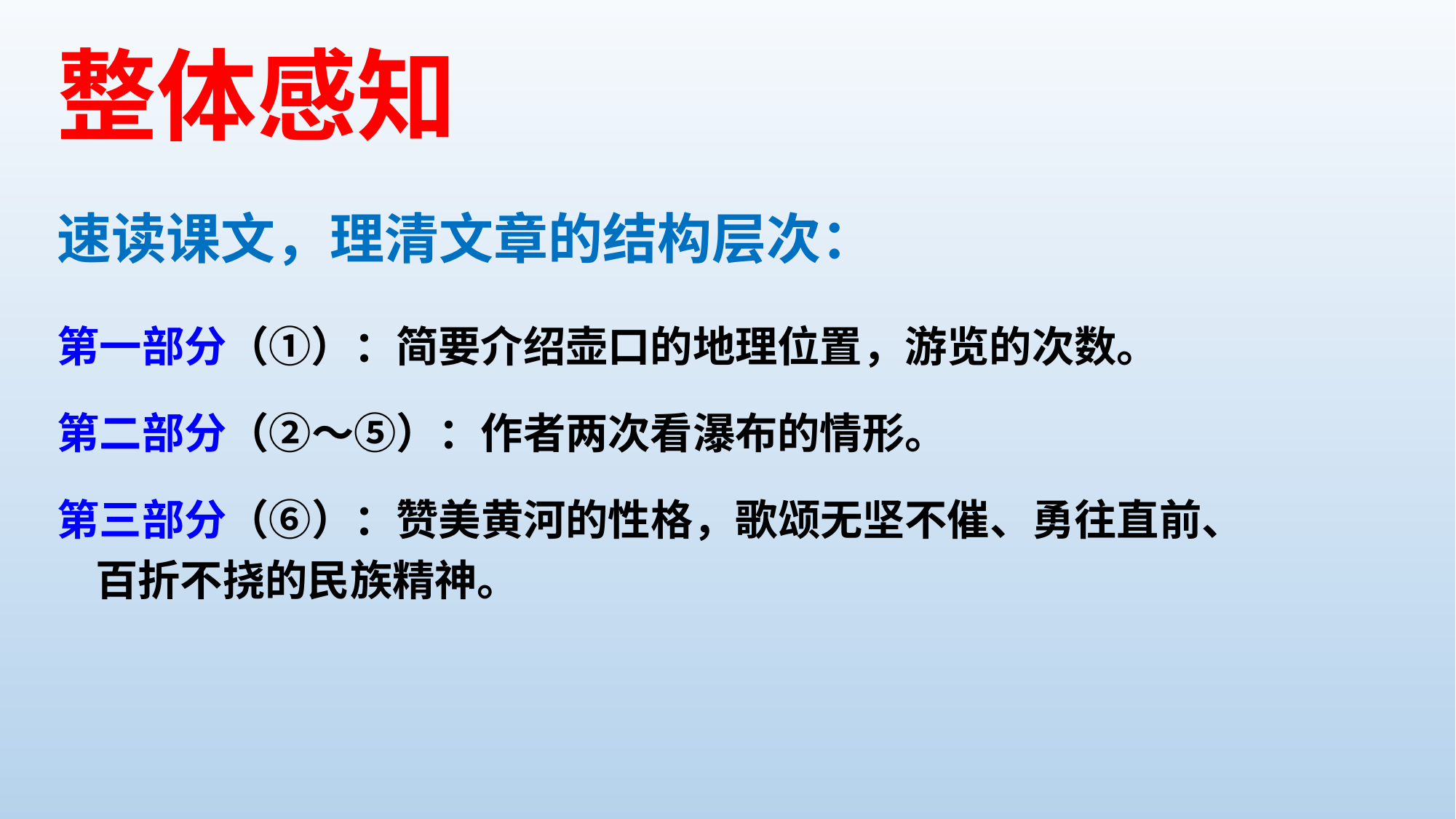

整体感知
速读课文，理清文章的结构层次：
第一部分（①）：简要介绍壶口的地理位置，游览的次数。
第二部分（②～⑤）：作者两次看瀑布的情形。
第三部分（⑥）：赞美黄河的性格，歌颂无坚不催、勇往直前、     百折不挠的民族精神。